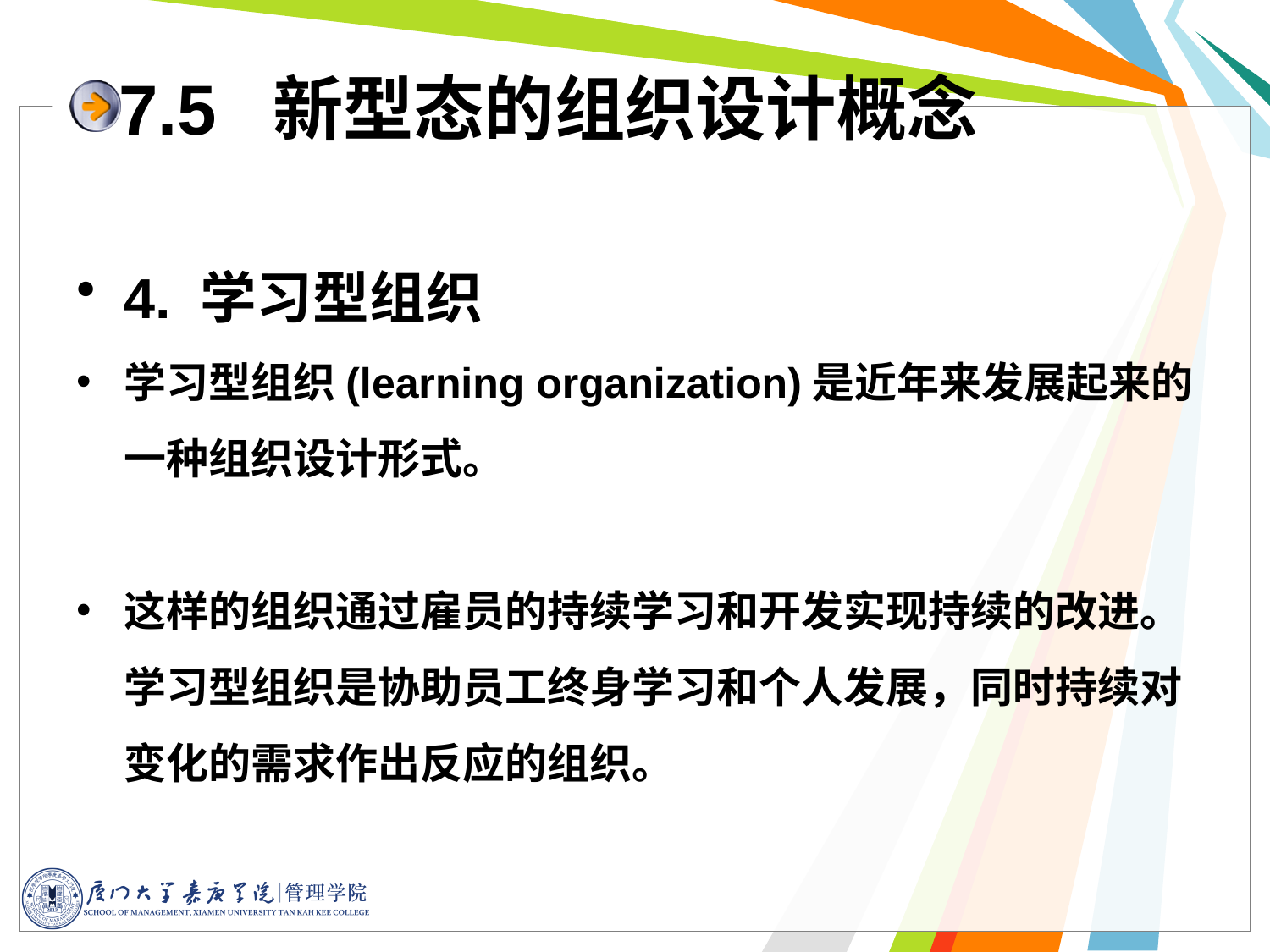

# 7.5  新型态的组织设计概念
4. 学习型组织
学习型组织(learning organization)是近年来发展起来的一种组织设计形式。

这样的组织通过雇员的持续学习和开发实现持续的改进。学习型组织是协助员工终身学习和个人发展，同时持续对变化的需求作出反应的组织。